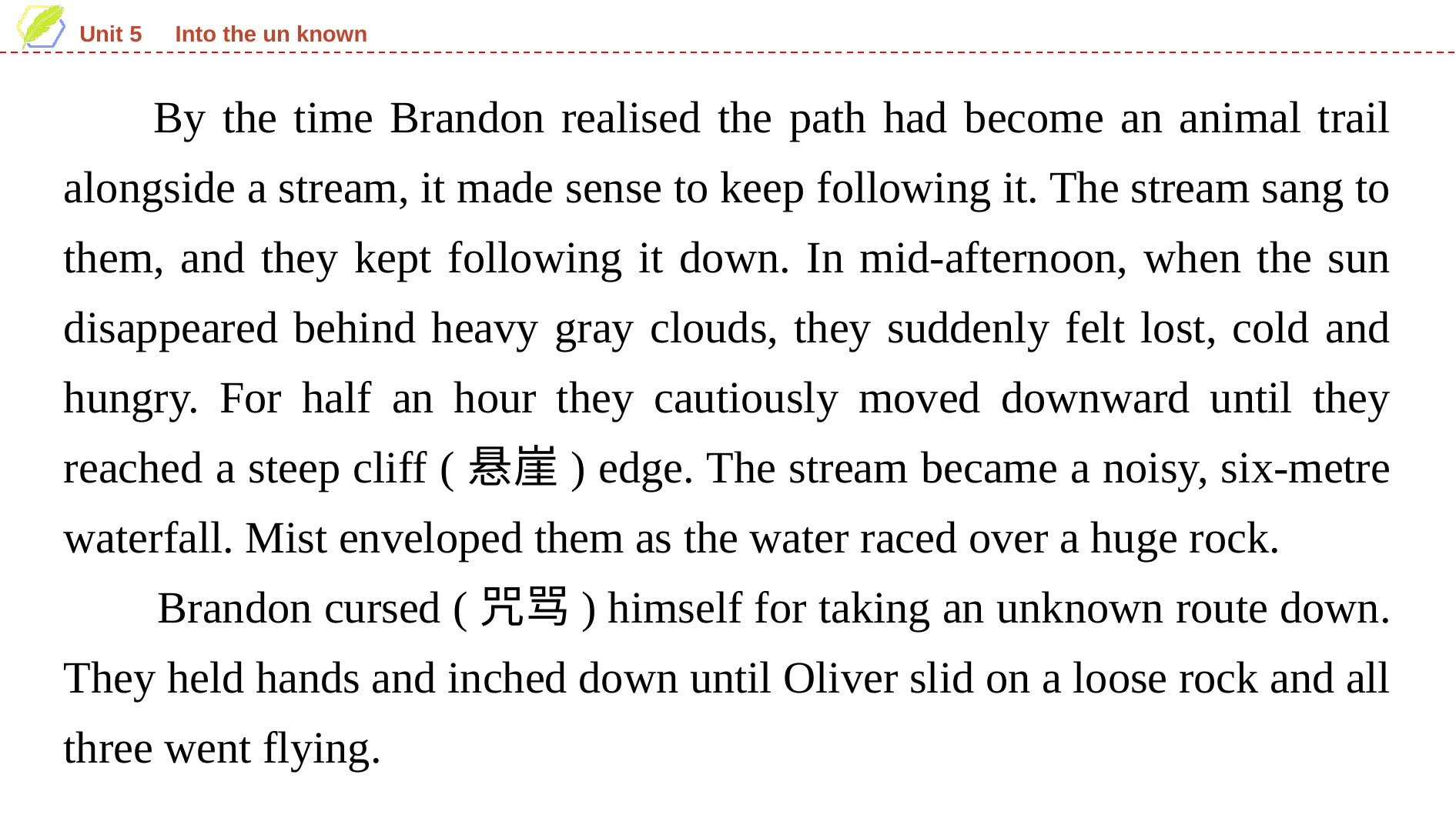

By the time Brandon realised the path had become an animal trail alongside a stream, it made sense to keep following it. The stream sang to them, and they kept following it down. In mid-afternoon, when the sun disappeared behind heavy gray clouds, they suddenly felt lost, cold and hungry. For half an hour they cautiously moved downward until they reached a steep cliff (悬崖) edge. The stream became a noisy, six-metre waterfall. Mist enveloped them as the water raced over a huge rock.
        Brandon cursed (咒骂) himself for taking an unknown route down. They held hands and inched down until Oliver slid on a loose rock and all three went flying.